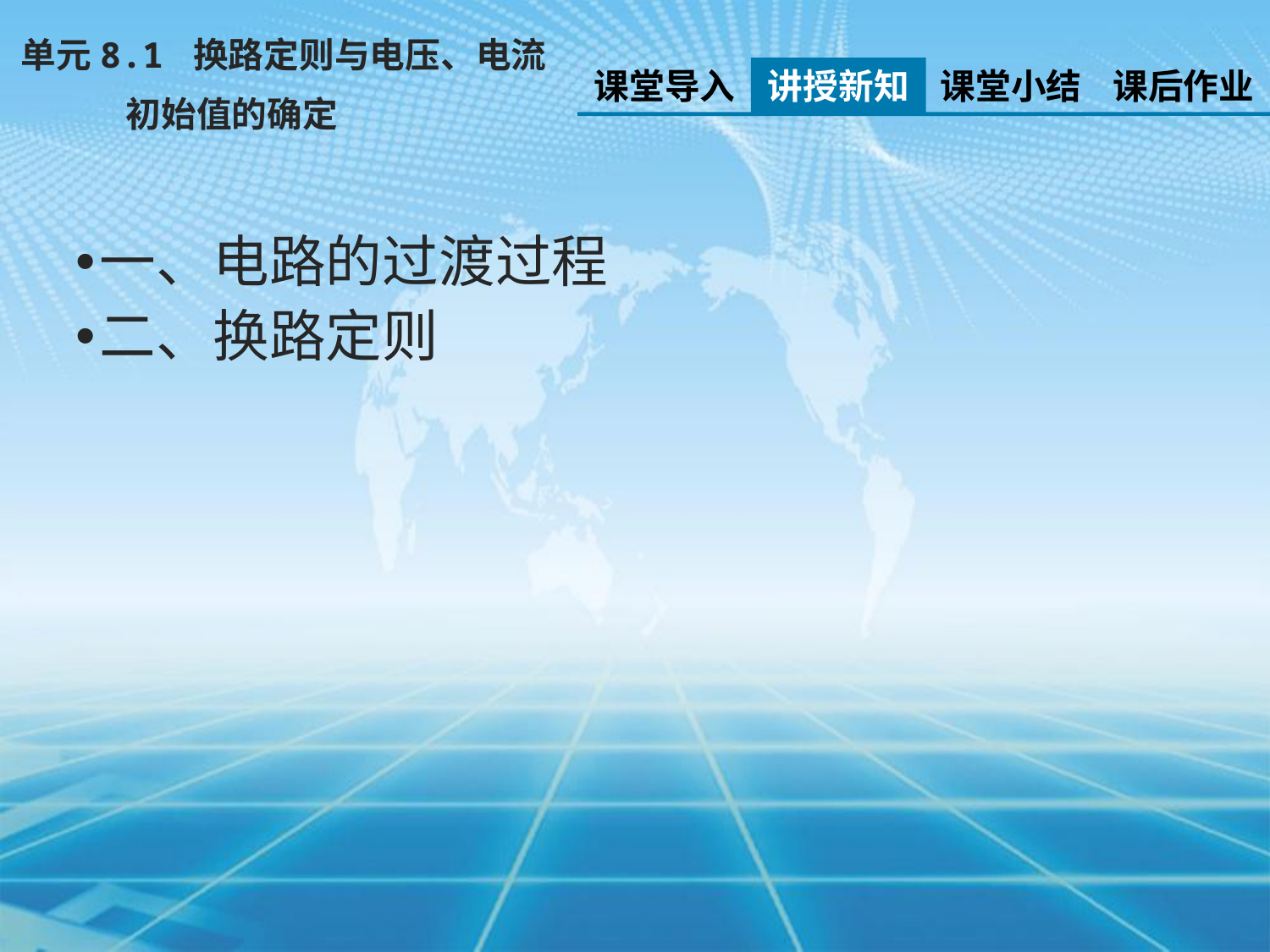

单元8.1 换路定则与电压、电流
            初始值的确定
课堂导入
讲授新知
课堂小结
课后作业
一、电路的过渡过程
二、换路定则